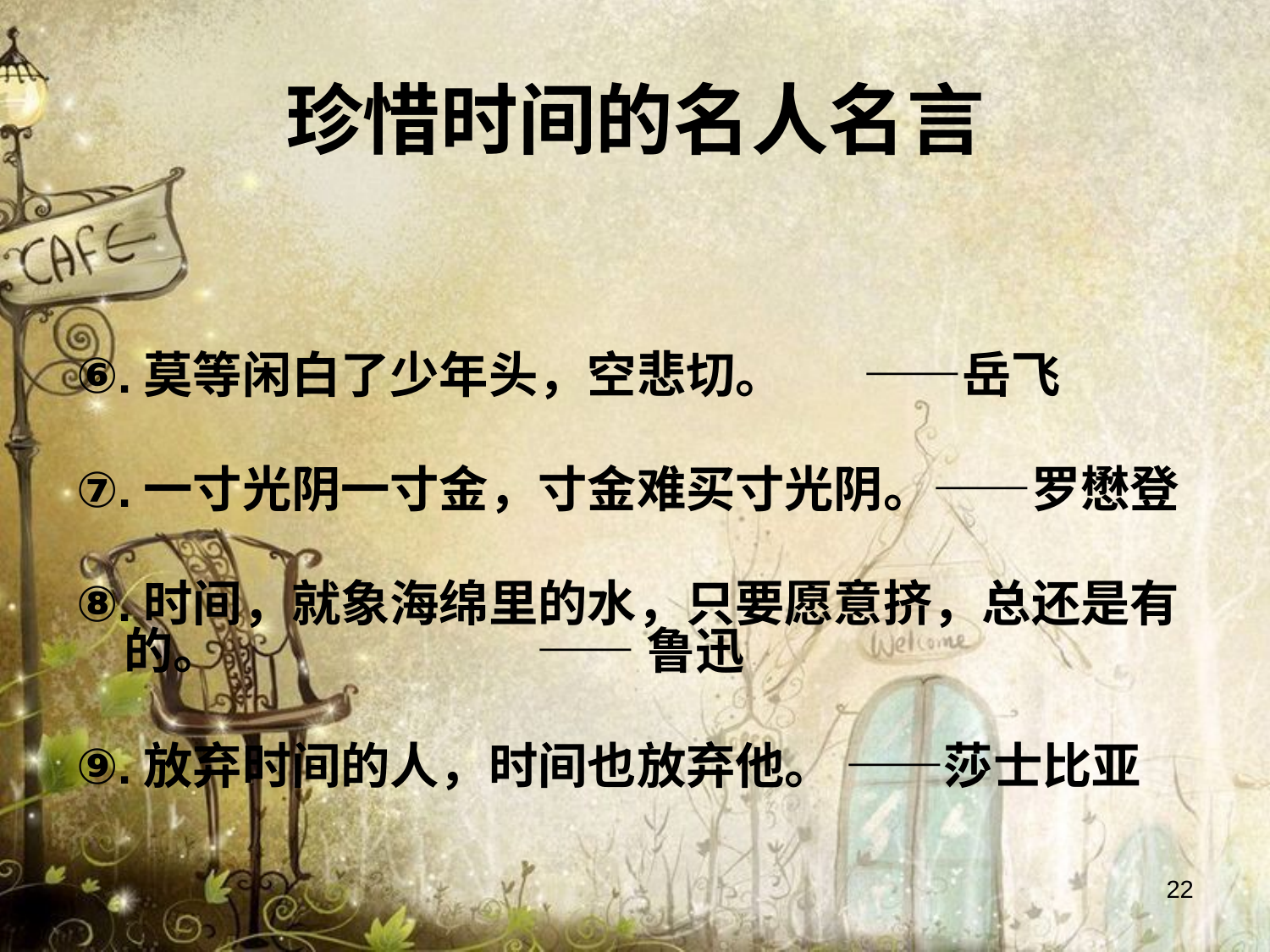

# 珍惜时间的名人名言

⑥.莫等闲白了少年头，空悲切。       ——岳飞

⑦.一寸光阴一寸金，寸金难买寸光阴。——罗懋登

⑧.时间，就象海绵里的水，只要愿意挤，总还是有的。                            —— 鲁迅

⑨.放弃时间的人，时间也放弃他。 ——莎士比亚

22